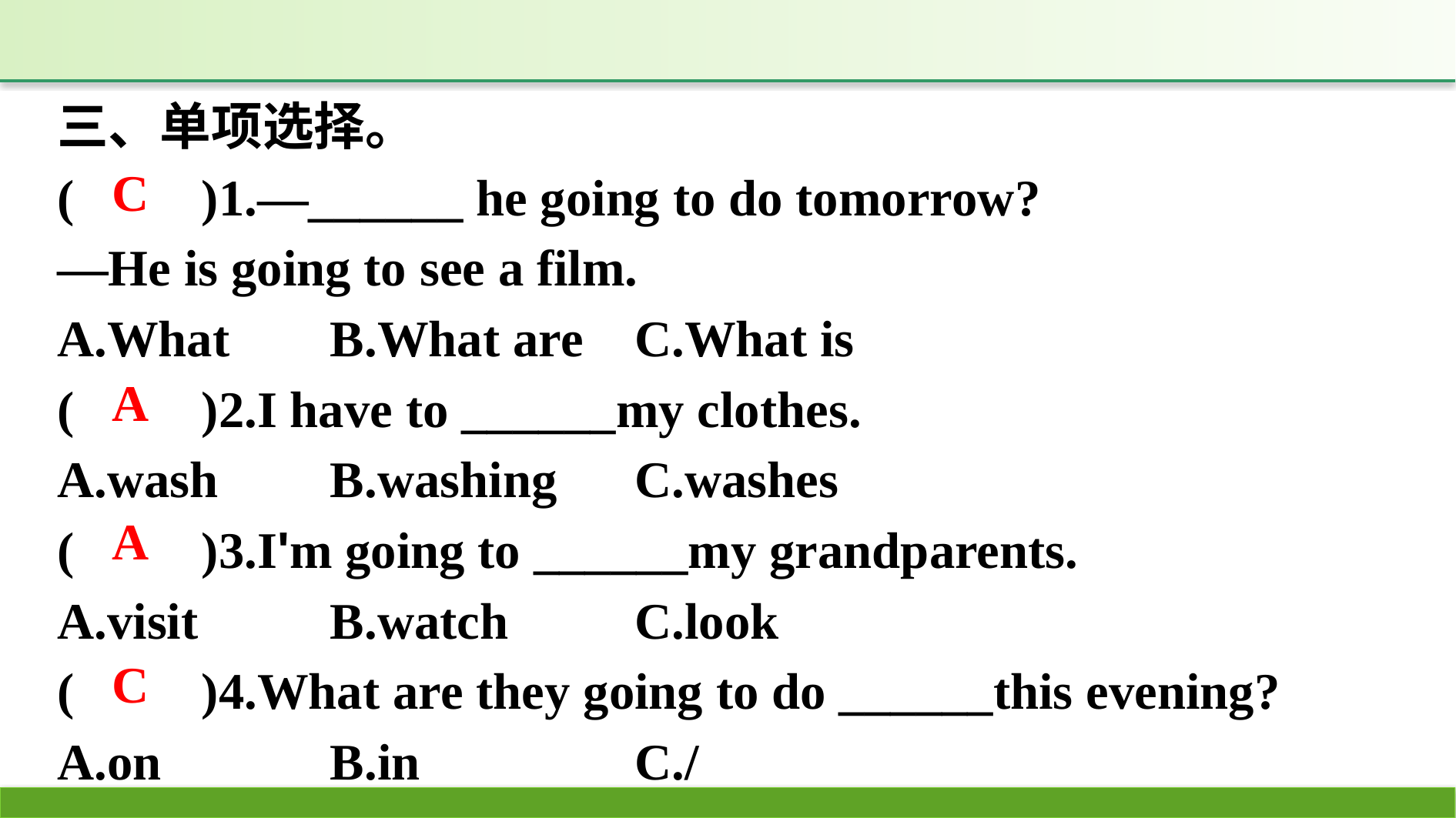

三、单项选择。
(　　)1.—______ he going to do tomorrow?
—He is going to see a film.
A.What	B.What are		C.What is
(　　)2.I have to ______my clothes.
A.wash	B.washing		C.washes
(　　)3.I'm going to ______my grandparents.
A.visit		B.watch		C.look
(　　)4.What are they going to do ______this evening?
A.on		B.in			C./
C
A
A
C